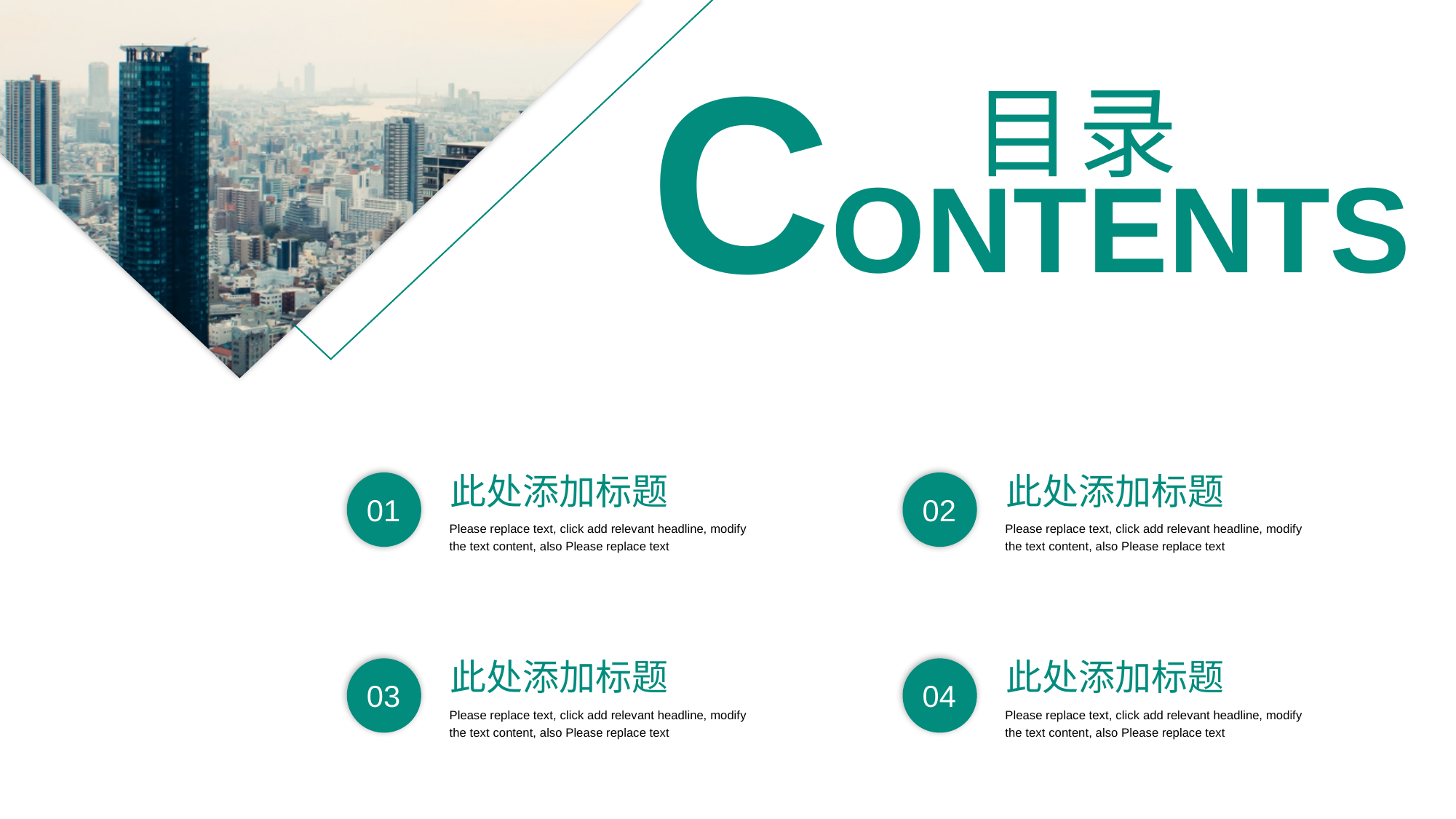

CONTENTS
目录
此处添加标题

01
Please replace text, click add relevant headline, modify the text content, also Please replace text
此处添加标题

02
Please replace text, click add relevant headline, modify the text content, also Please replace text
此处添加标题

03
Please replace text, click add relevant headline, modify the text content, also Please replace text
此处添加标题

04
Please replace text, click add relevant headline, modify the text content, also Please replace text